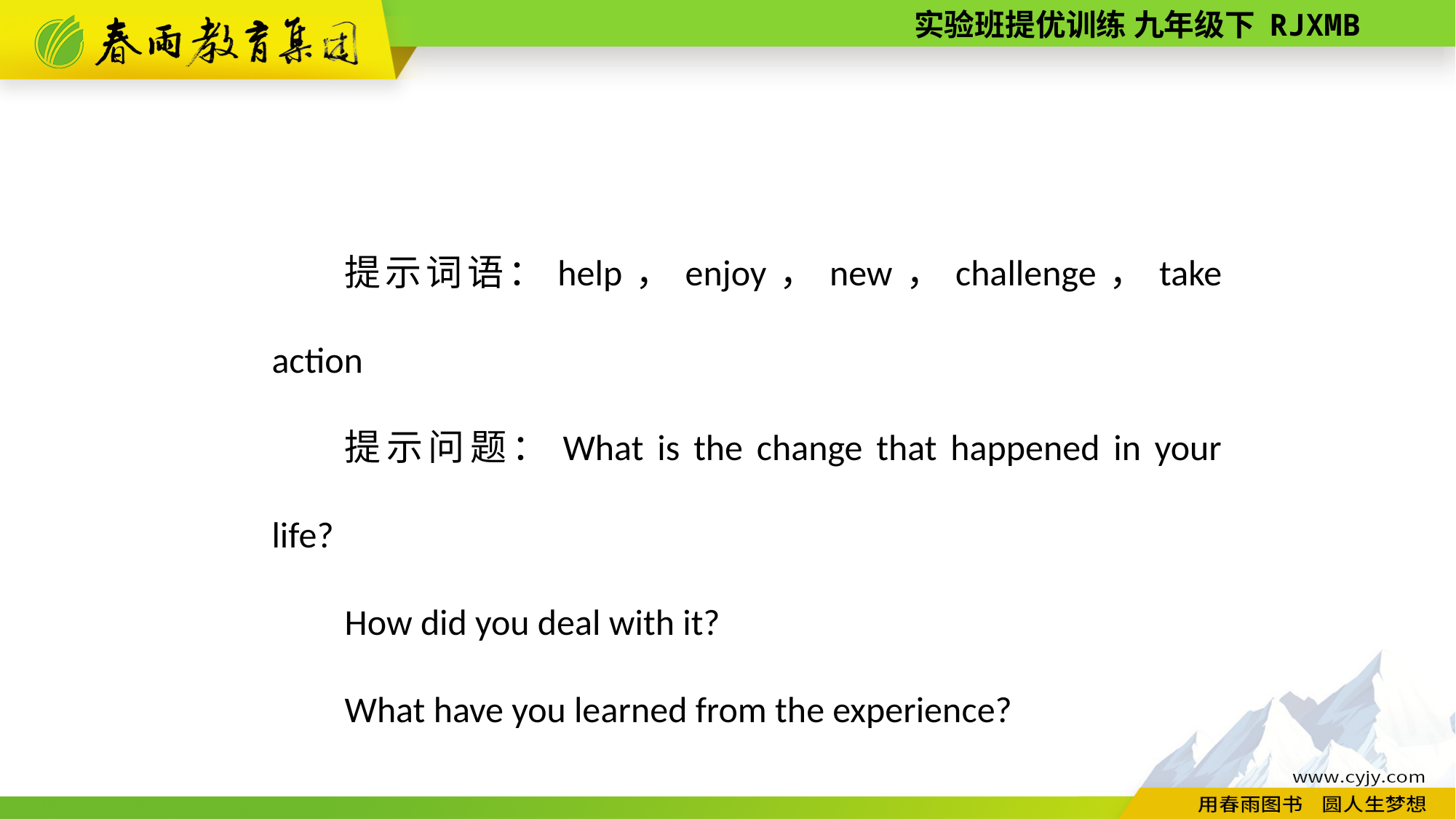

提示词语：help，enjoy，new，challenge，take action
提示问题：What is the change that happened in your life?
How did you deal with it?
What have you learned from the experience?